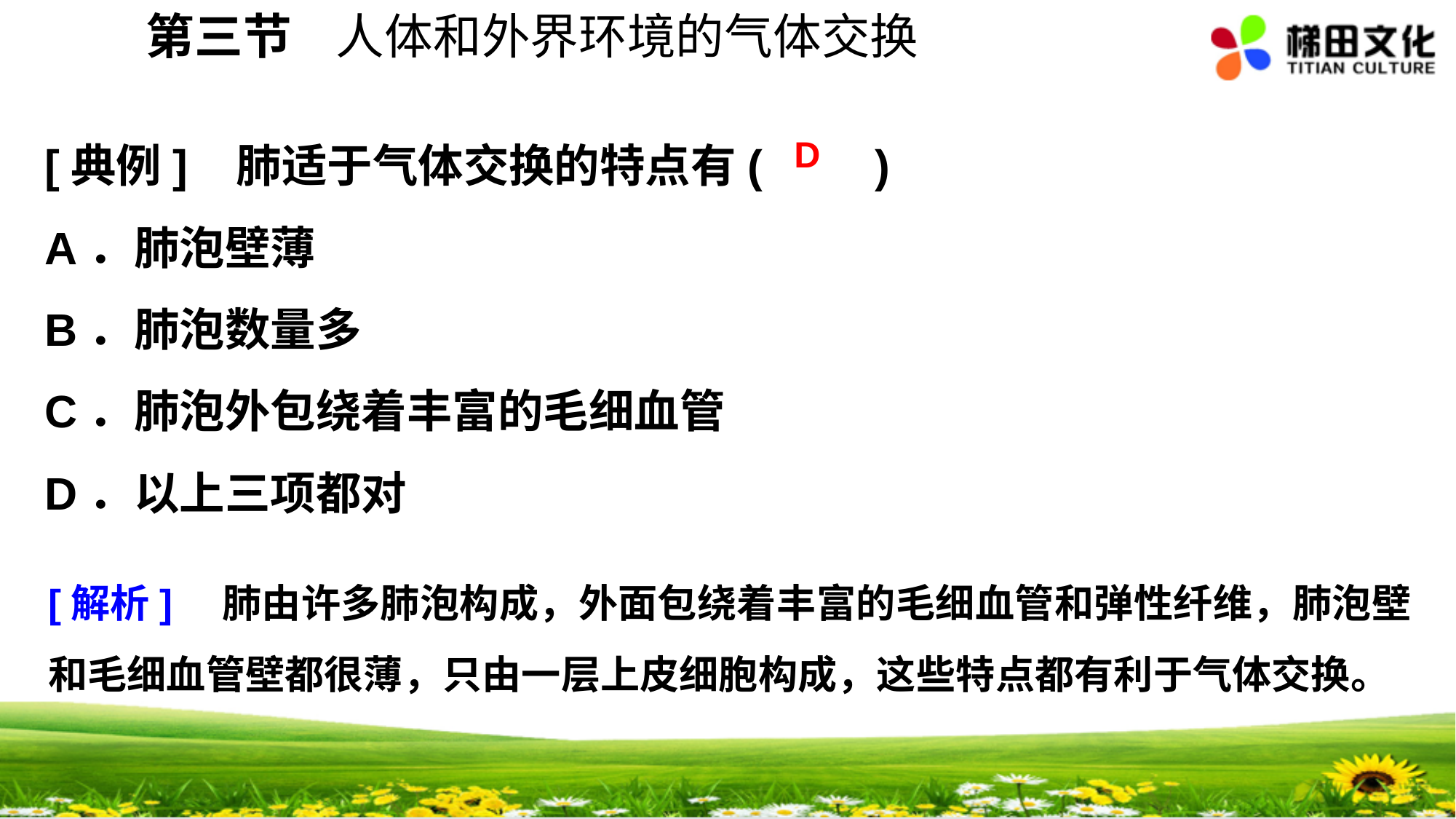

第三节    人体和外界环境的气体交换
[典例]   肺适于气体交换的特点有(　　)
A．肺泡壁薄
B．肺泡数量多
C．肺泡外包绕着丰富的毛细血管
D．以上三项都对
D
[解析]　肺由许多肺泡构成，外面包绕着丰富的毛细血管和弹性纤维，肺泡壁和毛细血管壁都很薄，只由一层上皮细胞构成，这些特点都有利于气体交换。